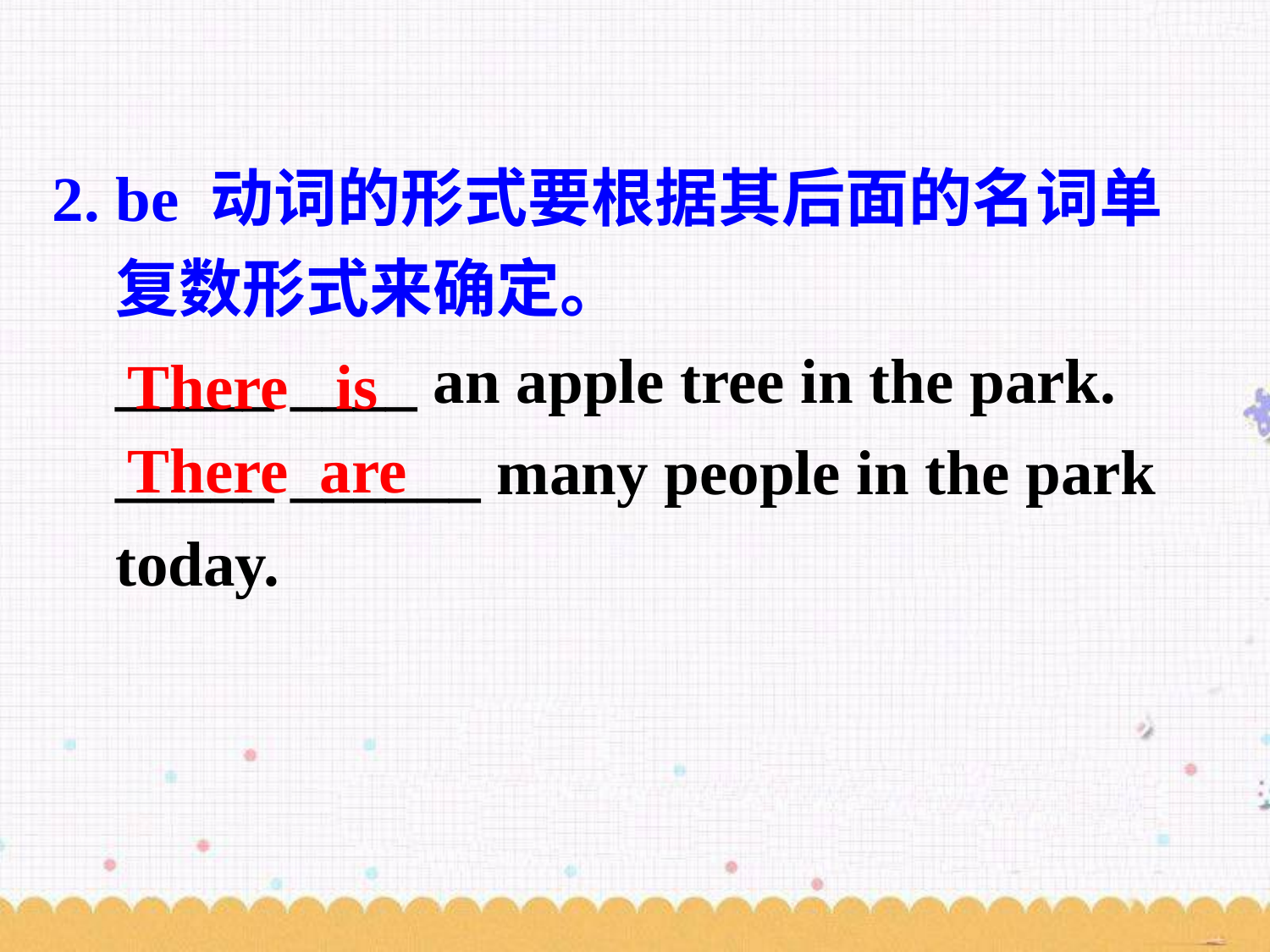

2. be 动词的形式要根据其后面的名词单复数形式来确定。
    _____ ____ an apple tree in the park.
    _____ ______ many people in the park today.
There   is
There  are